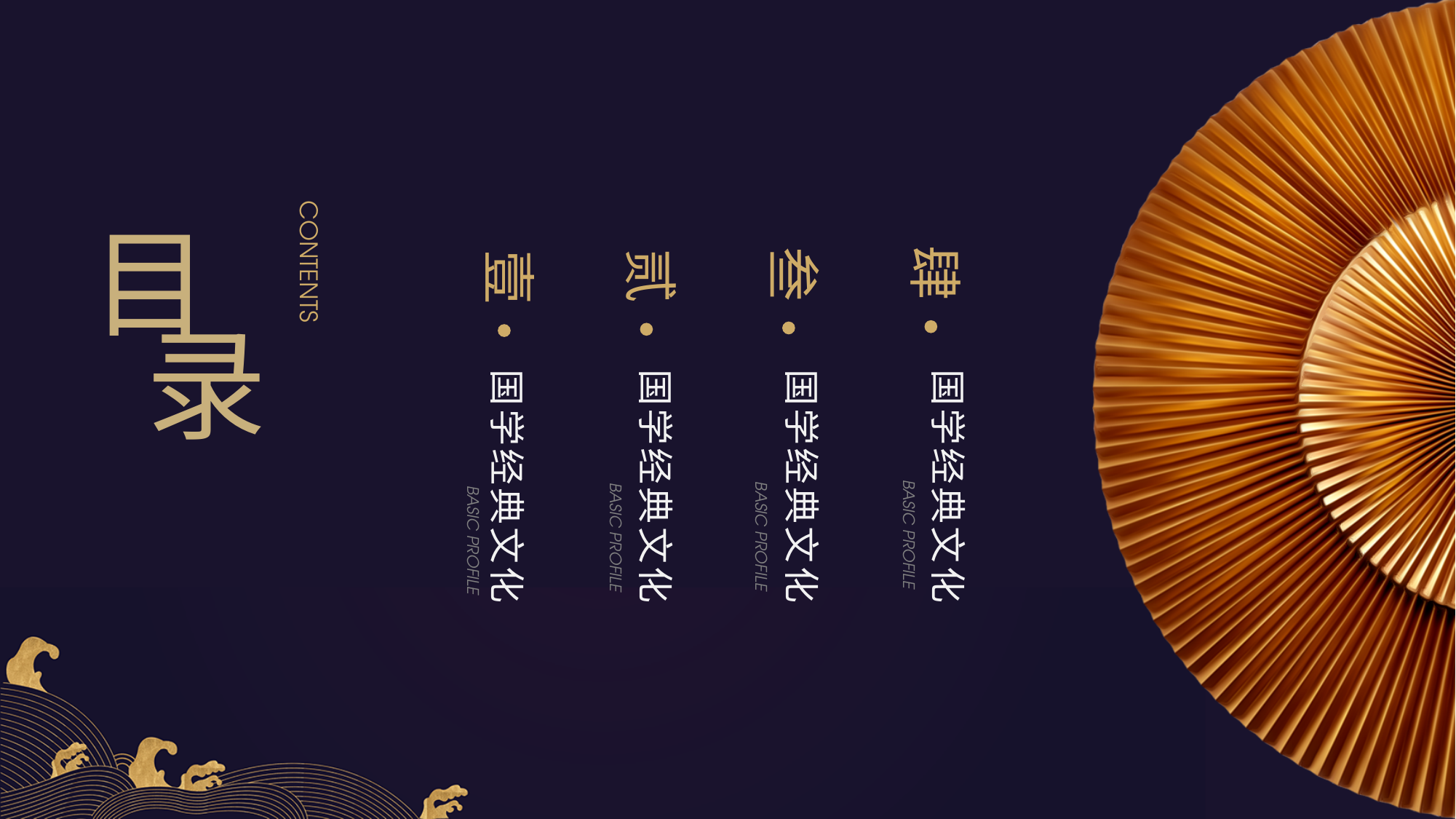

CONTENTS
目
肆

叁

贰

壹

录
国学经典文化
国学经典文化

国学经典文化

国学经典文化
BASIC PROFILE
BASIC PROFILE
BASIC PROFILE
BASIC PROFILE